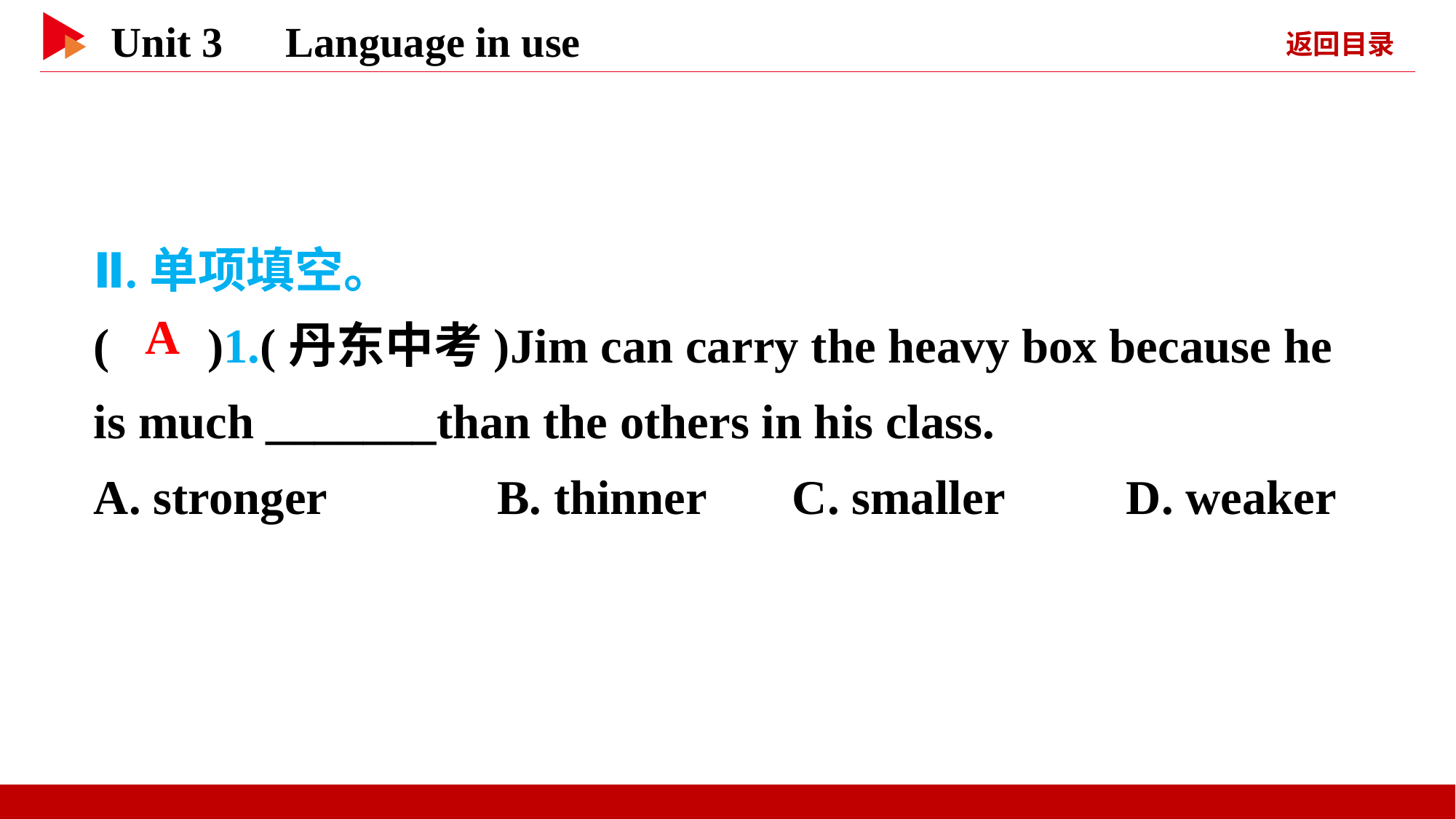

Ⅱ.单项填空。
(        )1.(丹东中考)Jim can carry the heavy box because he is much _______than the others in his class.
A. stronger　　　B. thinner	    C. smaller          D. weaker
   A